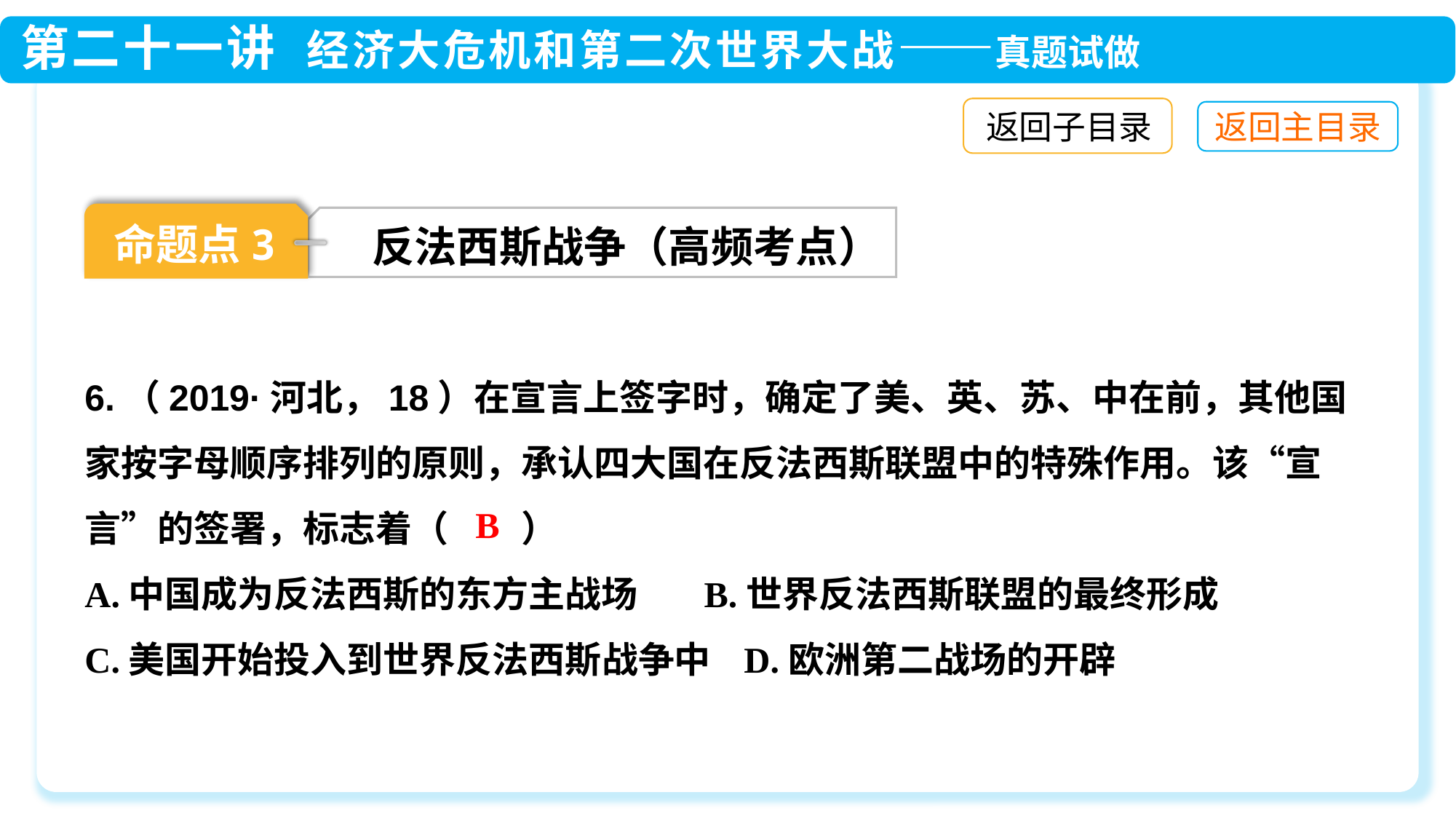

返回子目录

命题点3
反法西斯战争（高频考点）

6.（2019·河北，18）在宣言上签字时，确定了美、英、苏、中在前，其他国家按字母顺序排列的原则，承认四大国在反法西斯联盟中的特殊作用。该“宣言”的签署，标志着（　　）
A.中国成为反法西斯的东方主战场       B.世界反法西斯联盟的最终形成
C.美国开始投入到世界反法西斯战争中   D.欧洲第二战场的开辟
B